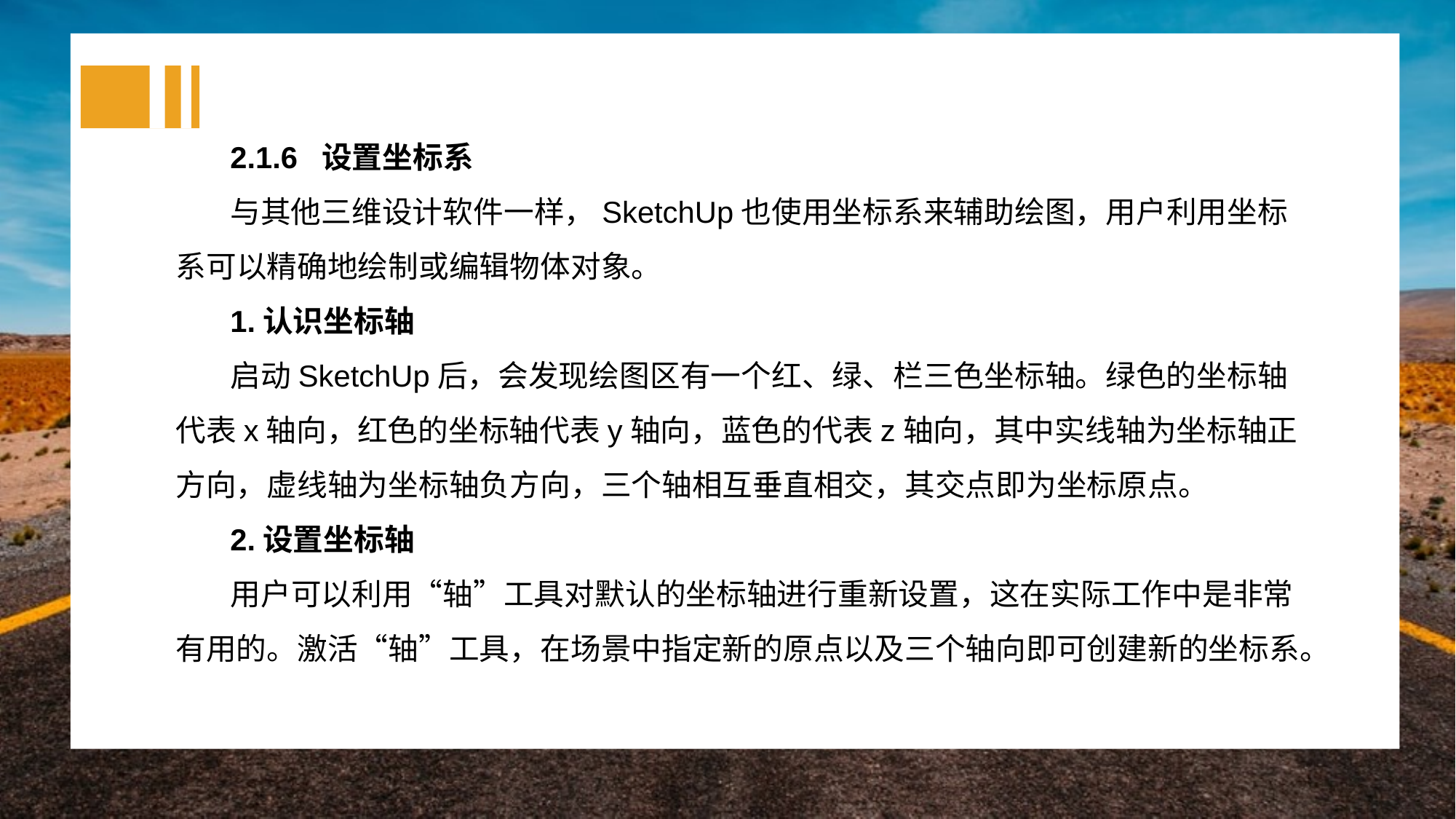

2.1.6  设置坐标系
与其他三维设计软件一样，SketchUp也使用坐标系来辅助绘图，用户利用坐标系可以精确地绘制或编辑物体对象。
1.认识坐标轴
启动SketchUp后，会发现绘图区有一个红、绿、栏三色坐标轴。绿色的坐标轴代表x轴向，红色的坐标轴代表y轴向，蓝色的代表z轴向，其中实线轴为坐标轴正方向，虚线轴为坐标轴负方向，三个轴相互垂直相交，其交点即为坐标原点。
2.设置坐标轴
用户可以利用“轴”工具对默认的坐标轴进行重新设置，这在实际工作中是非常有用的。激活“轴”工具，在场景中指定新的原点以及三个轴向即可创建新的坐标系。